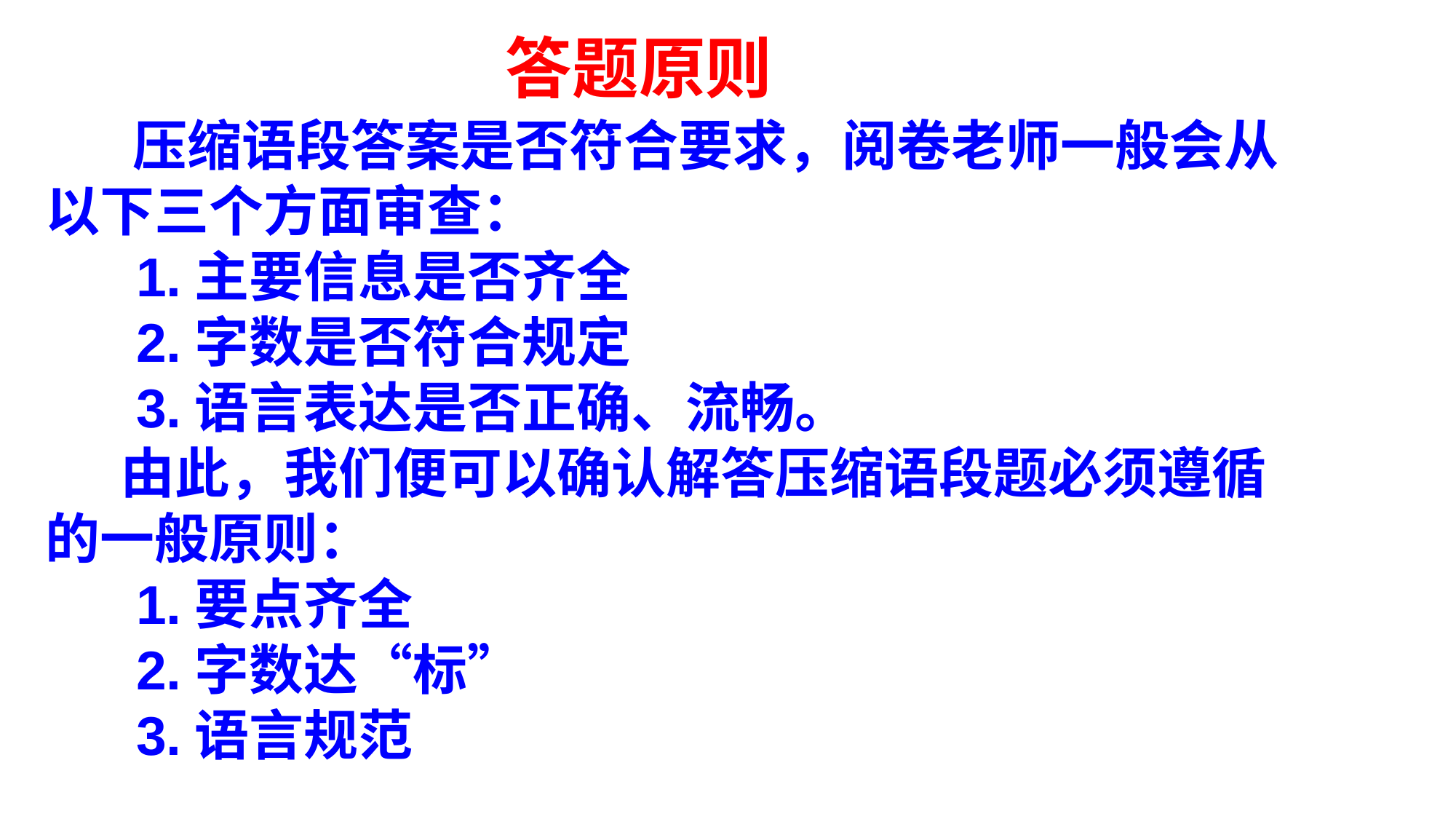

答题原则
      压缩语段答案是否符合要求，阅卷老师一般会从以下三个方面审查：
      1.主要信息是否齐全
      2.字数是否符合规定
      3.语言表达是否正确、流畅。
     由此，我们便可以确认解答压缩语段题必须遵循的一般原则：
      1.要点齐全
      2.字数达“标”
      3.语言规范